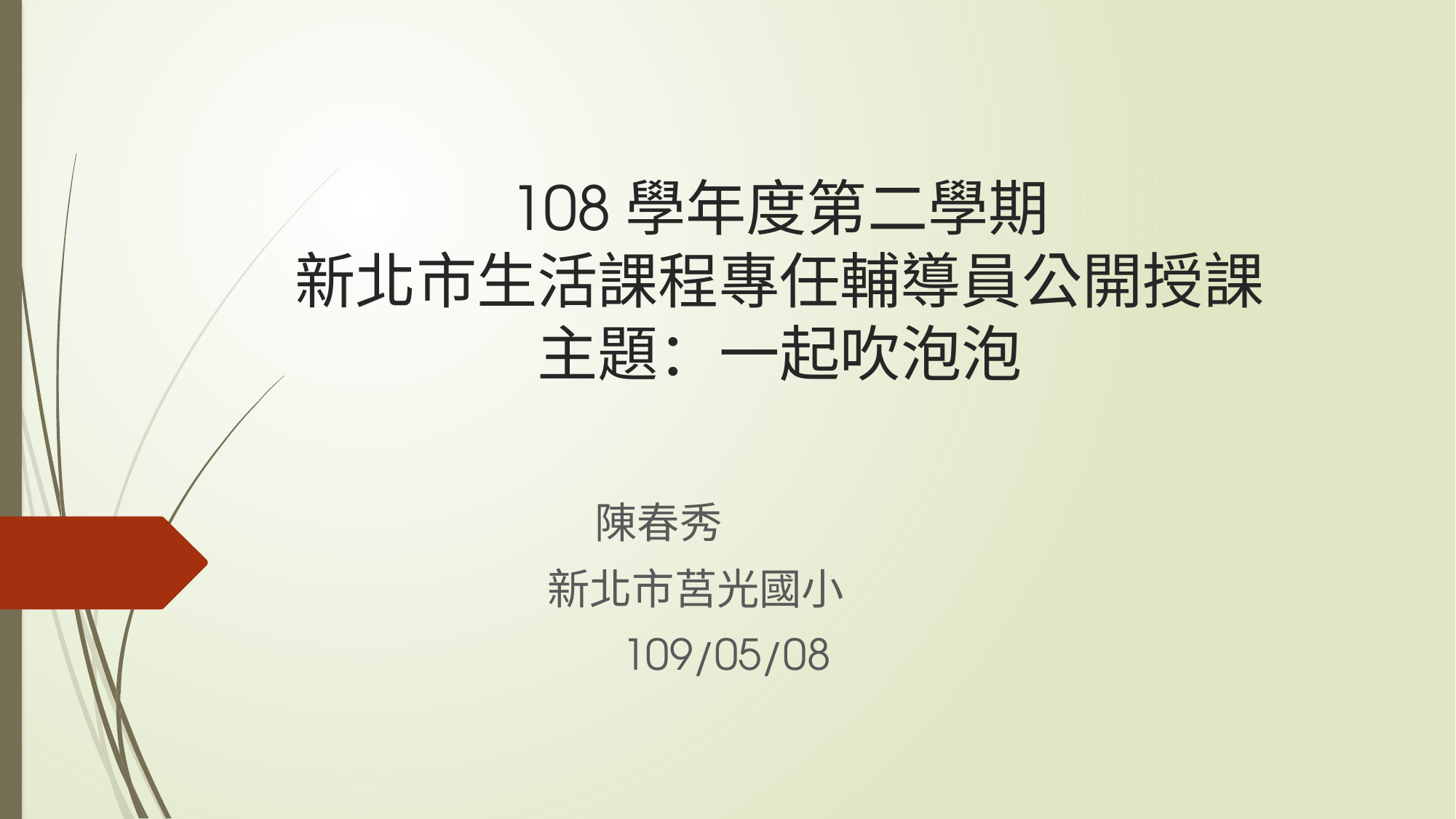

# 108學年度第二學期 新北市生活課程專任輔導員公開授課 主題：一起吹泡泡
                               陳春秀
                          新北市莒光國小
                            109/05/08